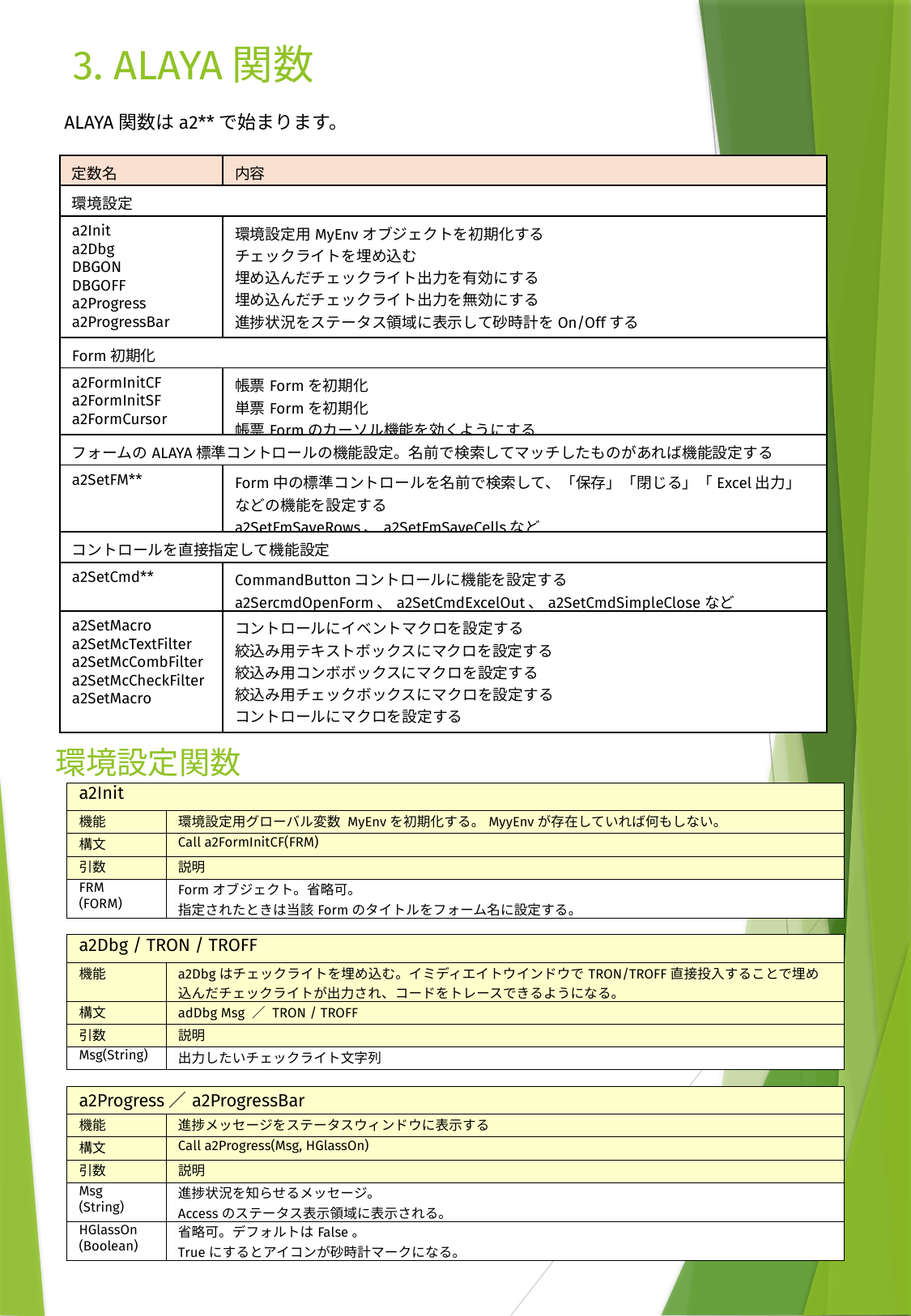

# 3. ALAYA関数
　ALAYA関数はa2**で始まります。
| 定数名 | 内容 |
| --- | --- |
| 環境設定 |  |
| a2Init a2Dbg DBGON DBGOFF a2Progress a2ProgressBar | 環境設定用MyEnvオブジェクトを初期化する チェックライトを埋め込む 埋め込んだチェックライト出力を有効にする 埋め込んだチェックライト出力を無効にする 進捗状況をステータス領域に表示して砂時計をOn/Offする 進捗状況をバー表示する |
| Form初期化 |  |
| a2FormInitCF a2FormInitSF a2FormCursor | 帳票Formを初期化 単票Formを初期化 帳票Formのカーソル機能を効くようにする |
| フォームのALAYA標準コントロールの機能設定。名前で検索してマッチしたものがあれば機能設定する |  |
| a2SetFM\*\* | Form中の標準コントロールを名前で検索して、「保存」「閉じる」「Excel出力」などの機能を設定する a2SetFmSaveRows、a2SetFmSaveCellsなど |
| コントロールを直接指定して機能設定 |  |
| a2SetCmd\*\* | CommandButtonコントロールに機能を設定する a2SercmdOpenForm、a2SetCmdExcelOut、a2SetCmdSimpleCloseなど |
| a2SetMacro a2SetMcTextFilter a2SetMcCombFilter a2SetMcCheckFilter a2SetMacro | コントロールにイベントマクロを設定する 絞込み用テキストボックスにマクロを設定する 絞込み用コンボボックスにマクロを設定する 絞込み用チェックボックスにマクロを設定する コントロールにマクロを設定する |
環境設定関数
| a2Init |  |
| --- | --- |
| 機能 | 環境設定用グローバル変数 MyEnvを初期化する。MyyEnvが存在していれば何もしない。 |
| 構文 | Call a2FormInitCF(FRM) |
| 引数 | 説明 |
| FRM (FORM) | Formオブジェクト。省略可。 指定されたときは当該Formのタイトルをフォーム名に設定する。 |
| a2Dbg / TRON / TROFF |  |
| --- | --- |
| 機能 | a2Dbgはチェックライトを埋め込む。イミディエイトウインドウでTRON/TROFF直接投入することで埋め込んだチェックライトが出力され、コードをトレースできるようになる。 |
| 構文 | adDbg Msg ／ TRON / TROFF |
| 引数 | 説明 |
| Msg(String) | 出力したいチェックライト文字列 |
| a2Progress／a2ProgressBar |  |
| --- | --- |
| 機能 | 進捗メッセージをステータスウィンドウに表示する |
| 構文 | Call a2Progress(Msg, HGlassOn) |
| 引数 | 説明 |
| Msg (String) | 進捗状況を知らせるメッセージ。 Accessのステータス表示領域に表示される。 |
| HGlassOn (Boolean) | 省略可。デフォルトはFalse。 Trueにするとアイコンが砂時計マークになる。 |